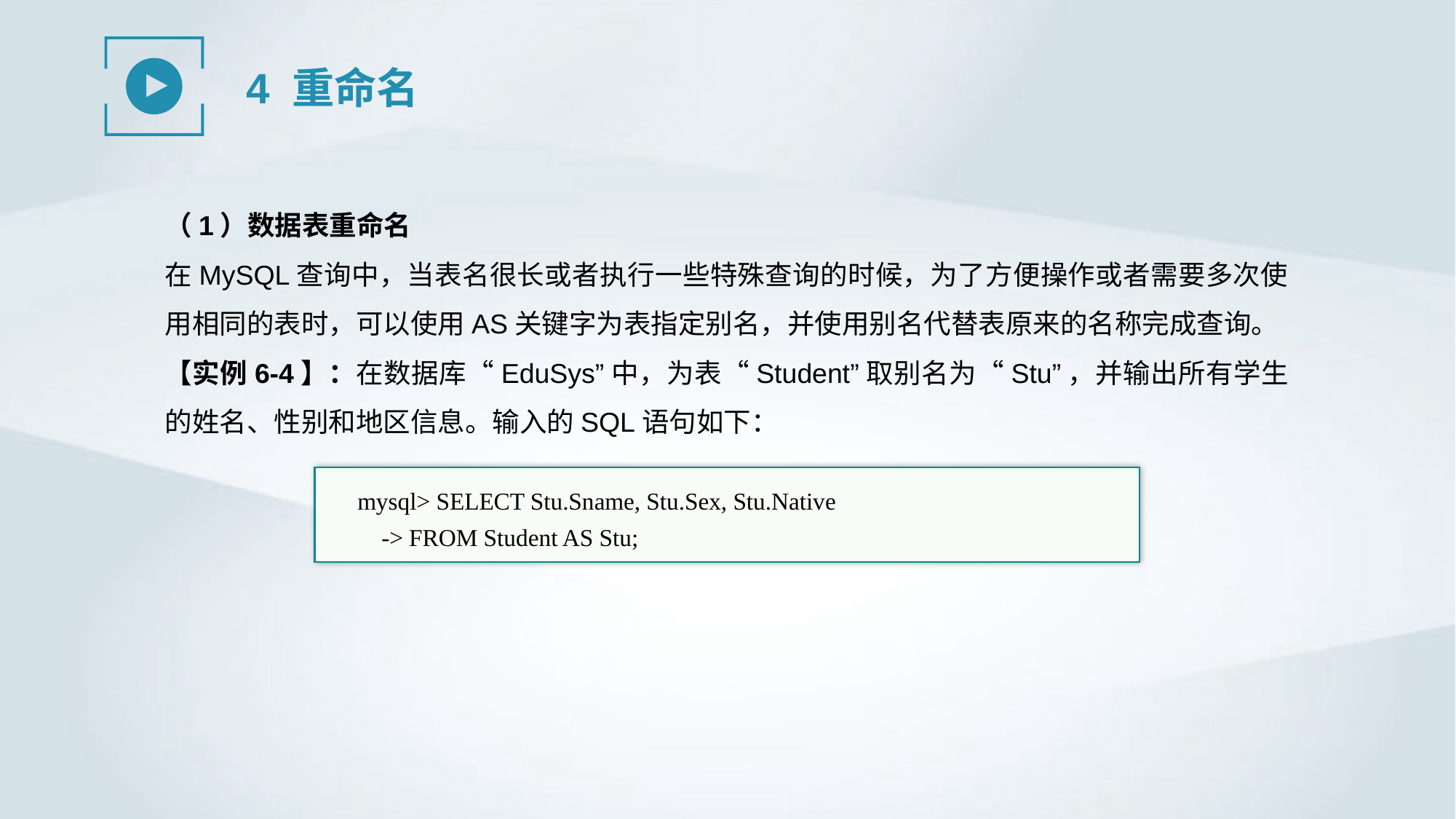

4 重命名
（1）数据表重命名
在MySQL查询中，当表名很长或者执行一些特殊查询的时候，为了方便操作或者需要多次使用相同的表时，可以使用AS关键字为表指定别名，并使用别名代替表原来的名称完成查询。
【实例6-4】：在数据库“EduSys”中，为表“Student”取别名为“Stu”，并输出所有学生的姓名、性别和地区信息。输入的SQL语句如下：

mysql> SELECT Stu.Sname, Stu.Sex, Stu.Native
    -> FROM Student AS Stu;